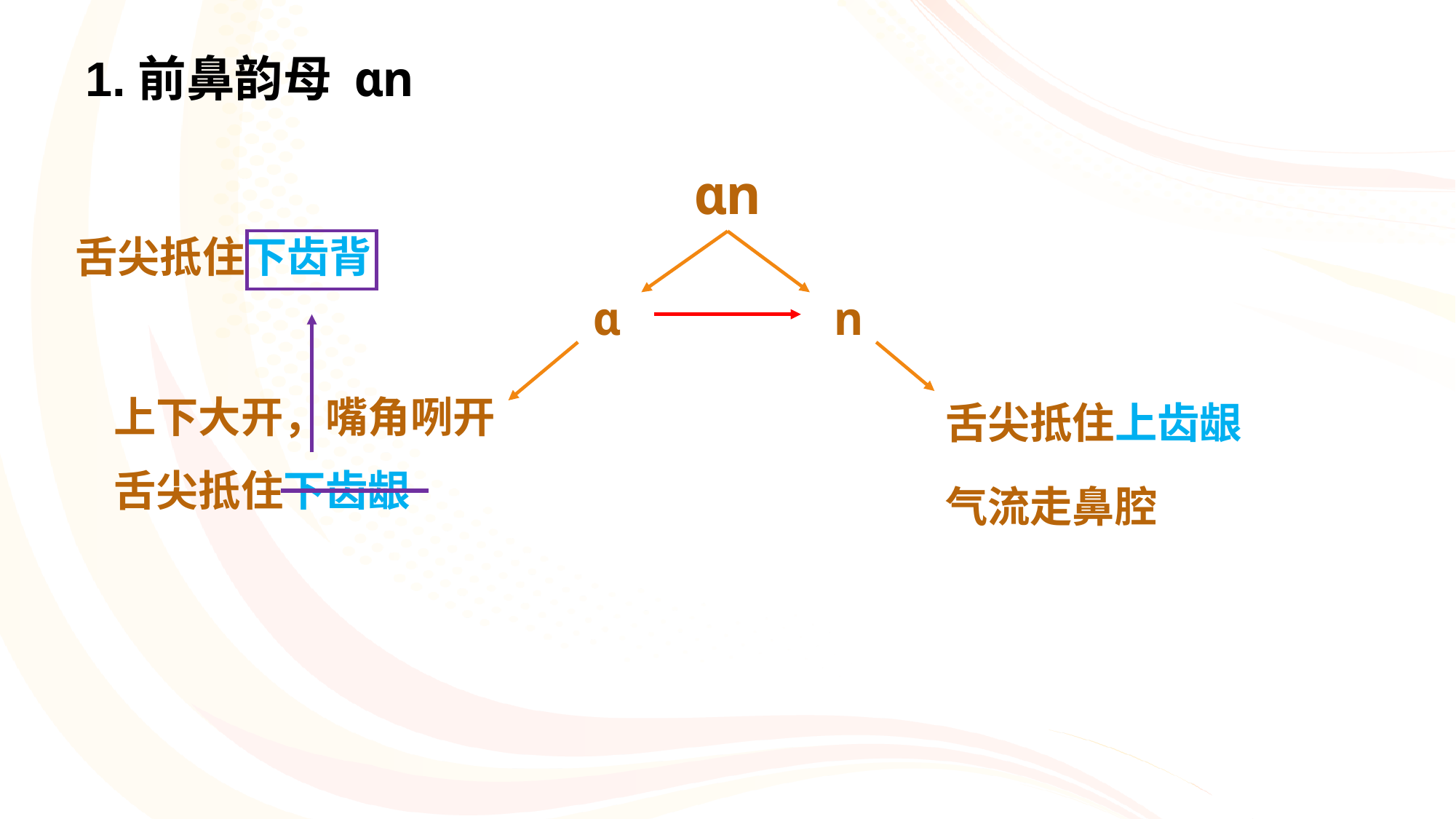

# 1.前鼻韵母 ɑn
ɑn

舌尖抵住下齿背
ɑ
n
舌尖抵住上齿龈
气流走鼻腔
上下大开，嘴角咧开
舌尖抵住下齿龈